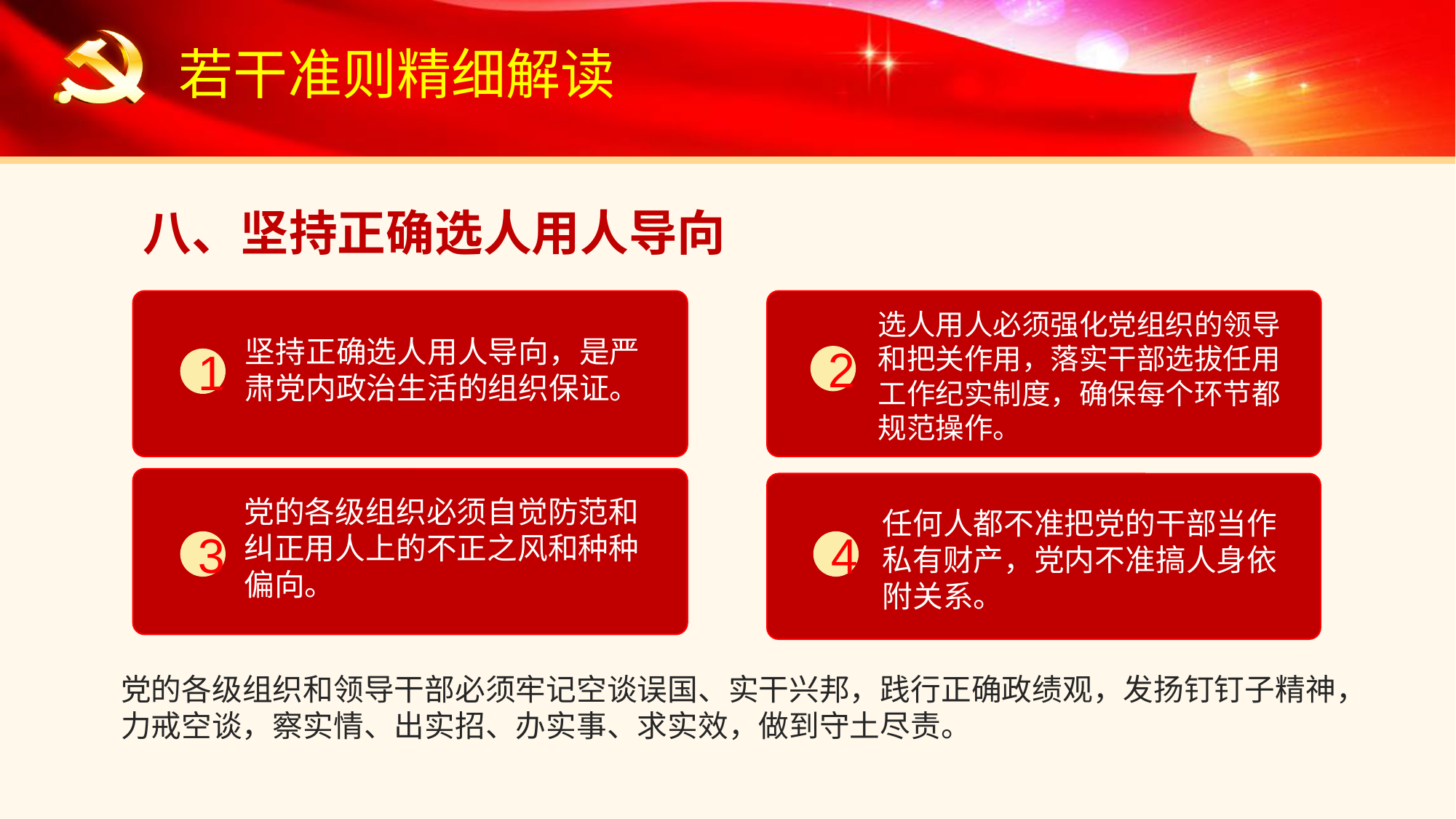

若干准则精细解读
八、坚持正确选人用人导向

选人用人必须强化党组织的领导和把关作用，落实干部选拔任用工作纪实制度，确保每个环节都规范操作。
坚持正确选人用人导向，是严肃党内政治生活的组织保证。
2
1

党的各级组织必须自觉防范和纠正用人上的不正之风和种种偏向。
任何人都不准把党的干部当作私有财产，党内不准搞人身依附关系。
3
4
党的各级组织和领导干部必须牢记空谈误国、实干兴邦，践行正确政绩观，发扬钉钉子精神，力戒空谈，察实情、出实招、办实事、求实效，做到守土尽责。